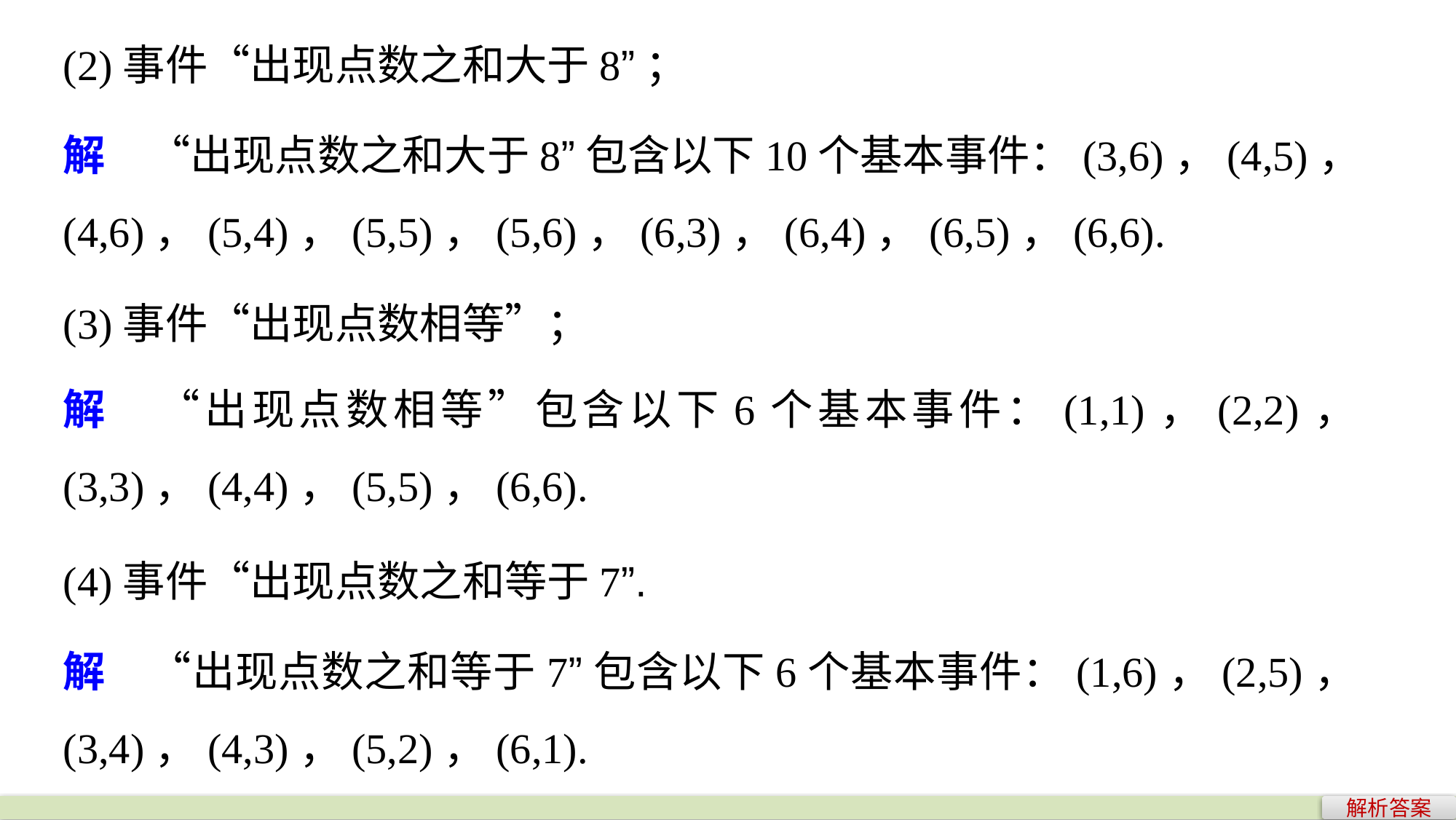

(2)事件“出现点数之和大于8”；
解　“出现点数之和大于8”包含以下10个基本事件：(3,6)，(4,5)，(4,6)，(5,4)，(5,5)，(5,6)，(6,3)，(6,4)，(6,5)，(6,6).
(3)事件“出现点数相等”；
解　“出现点数相等”包含以下6个基本事件：(1,1)，(2,2)，(3,3)，(4,4)，(5,5)，(6,6).
(4)事件“出现点数之和等于7”.
解　“出现点数之和等于7”包含以下6个基本事件：(1,6)，(2,5)，(3,4)，(4,3)，(5,2)，(6,1).
解析答案